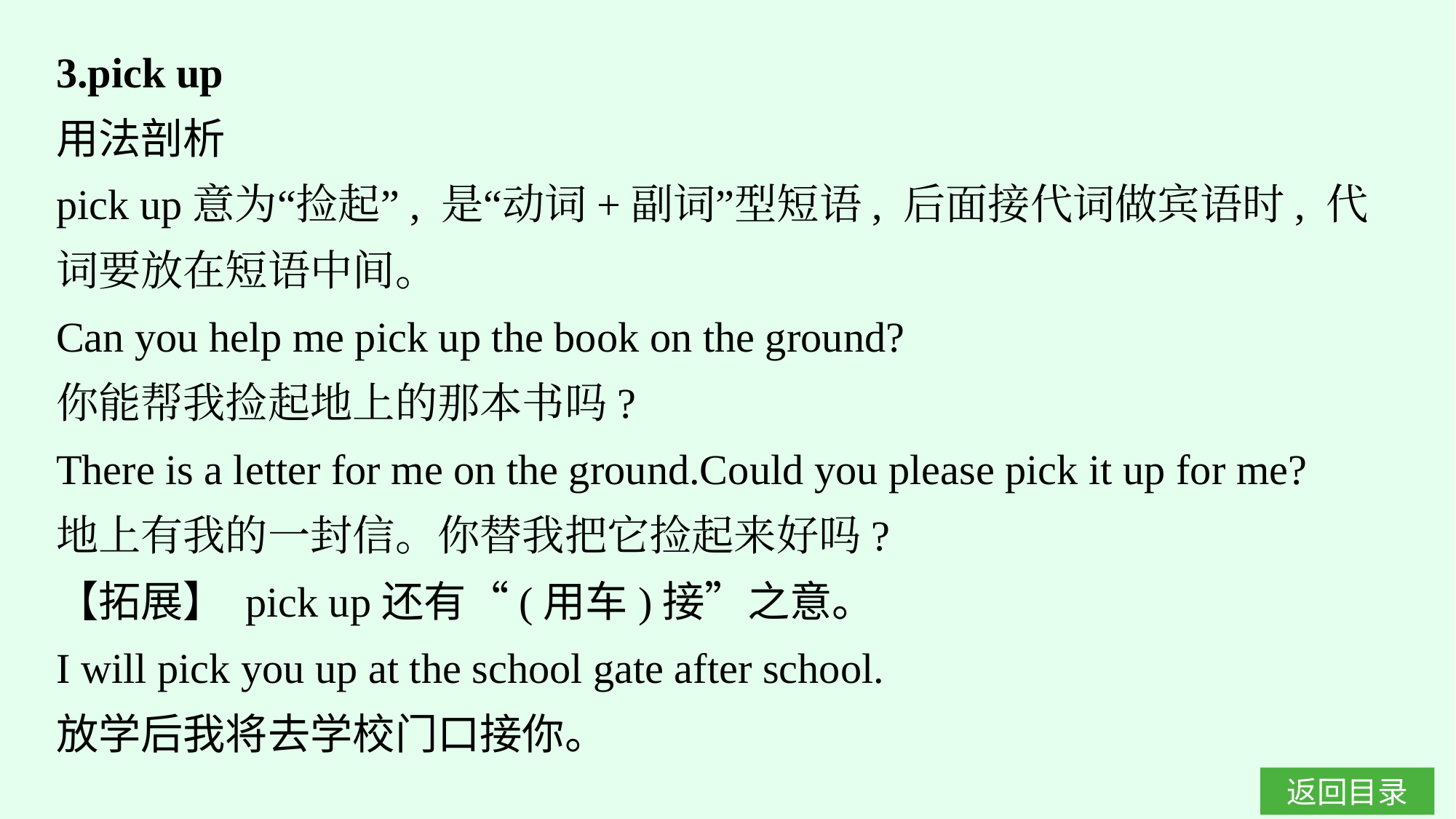

3.pick up
用法剖析
pick up意为“捡起”, 是“动词+副词”型短语, 后面接代词做宾语时, 代词要放在短语中间。
Can you help me pick up the book on the ground?
你能帮我捡起地上的那本书吗?
There is a letter for me on the ground.Could you please pick it up for me?
地上有我的一封信。你替我把它捡起来好吗?
【拓展】 pick up还有“(用车)接”之意。
I will pick you up at the school gate after school.
放学后我将去学校门口接你。